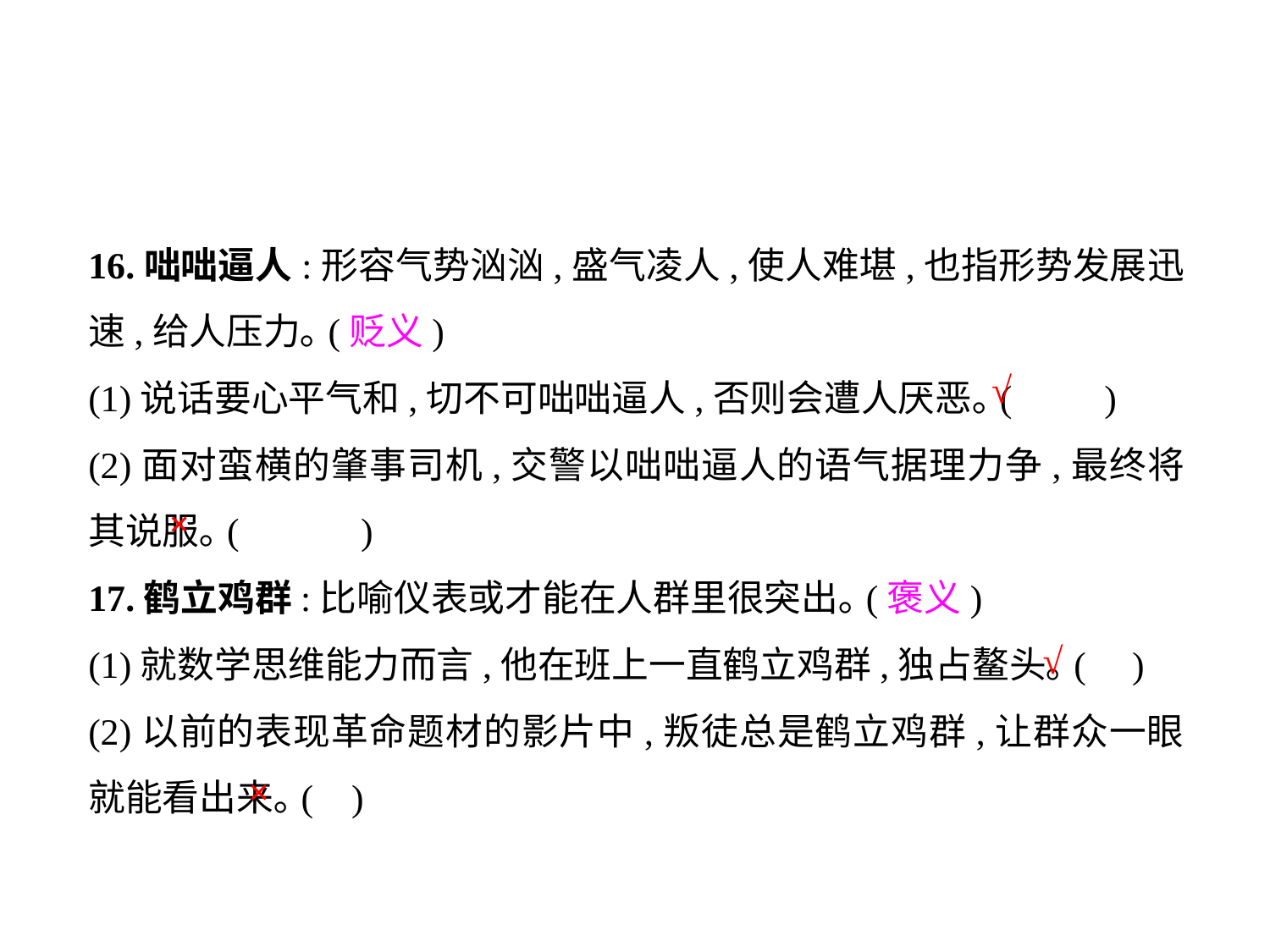

16.咄咄逼人:形容气势汹汹,盛气凌人,使人难堪,也指形势发展迅速,给人压力｡(贬义)
(1)说话要心平气和,切不可咄咄逼人,否则会遭人厌恶｡(	)
(2)面对蛮横的肇事司机,交警以咄咄逼人的语气据理力争,最终将其说服｡(	  )
17.鹤立鸡群:比喻仪表或才能在人群里很突出｡(褒义)
(1)就数学思维能力而言,他在班上一直鹤立鸡群,独占鳌头｡(	   )
(2)以前的表现革命题材的影片中,叛徒总是鹤立鸡群,让群众一眼就能看出来｡(	 )
√
×
√
×